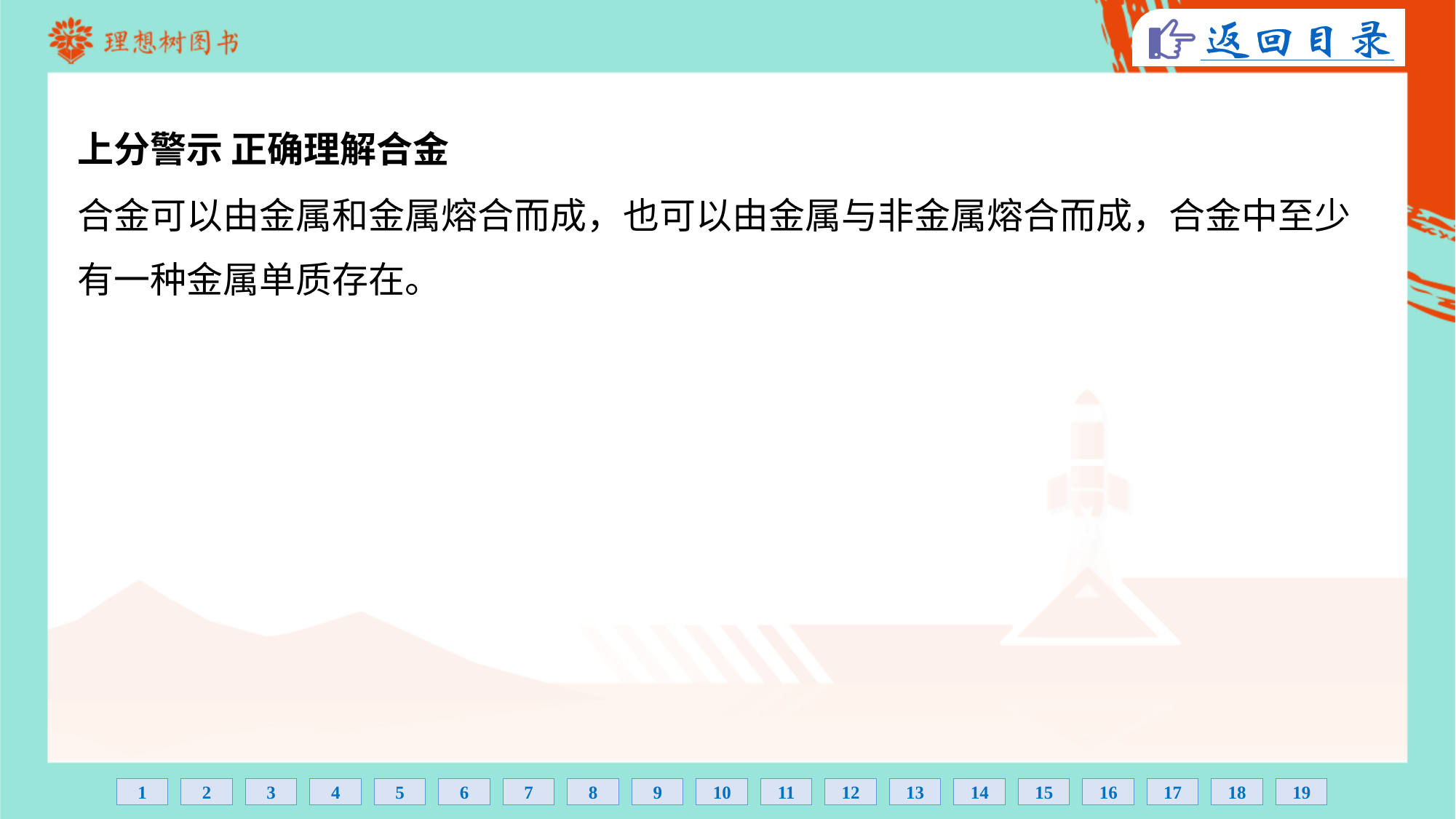

上分警示 正确理解合金
合金可以由金属和金属熔合而成，也可以由金属与非金属熔合而成，合金中至少
有一种金属单质存在。